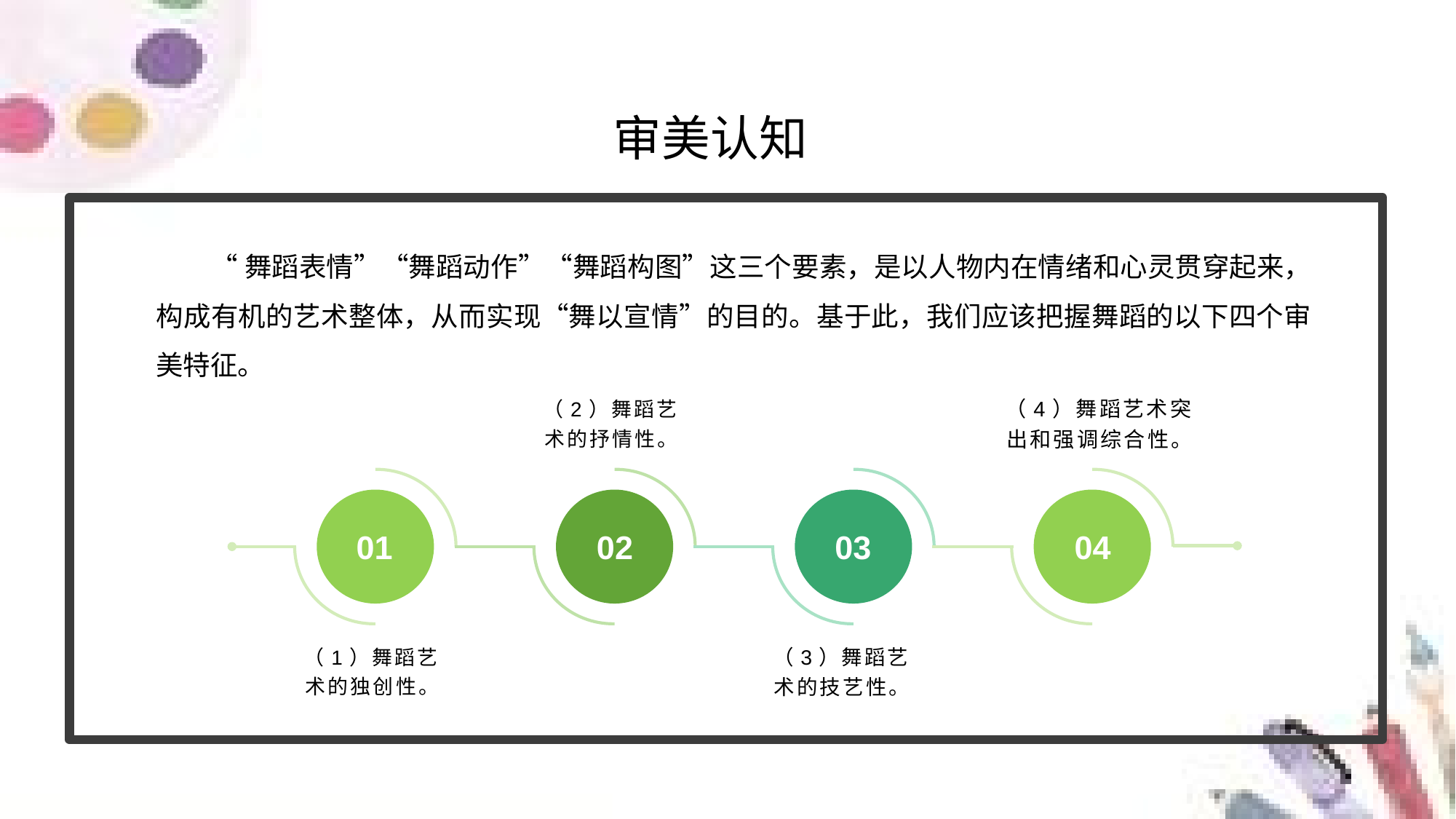

审美认知

“舞蹈表情”“舞蹈动作”“舞蹈构图”这三个要素，是以人物内在情绪和心灵贯穿起来，构成有机的艺术整体，从而实现“舞以宣情”的目的。基于此，我们应该把握舞蹈的以下四个审美特征。
（4）舞蹈艺术突出和强调综合性。
（2）舞蹈艺术的抒情性。

01
02
03
04

（1）舞蹈艺术的独创性。
（3）舞蹈艺术的技艺性。